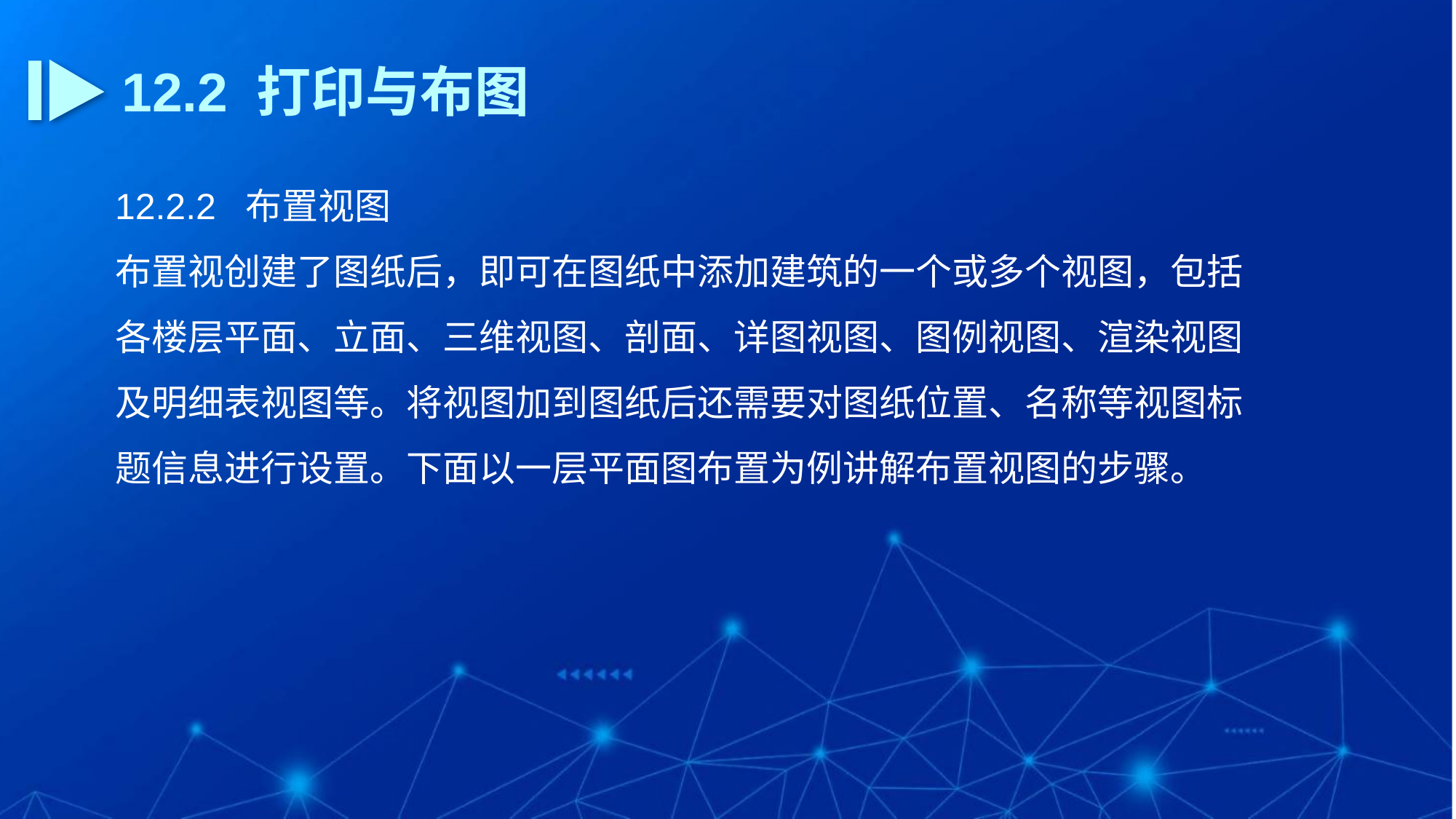

12.2 打印与布图

12.2.2  布置视图
布置视创建了图纸后，即可在图纸中添加建筑的一个或多个视图，包括各楼层平面、立面、三维视图、剖面、详图视图、图例视图、渲染视图及明细表视图等。将视图加到图纸后还需要对图纸位置、名称等视图标题信息进行设置。下面以一层平面图布置为例讲解布置视图的步骤。